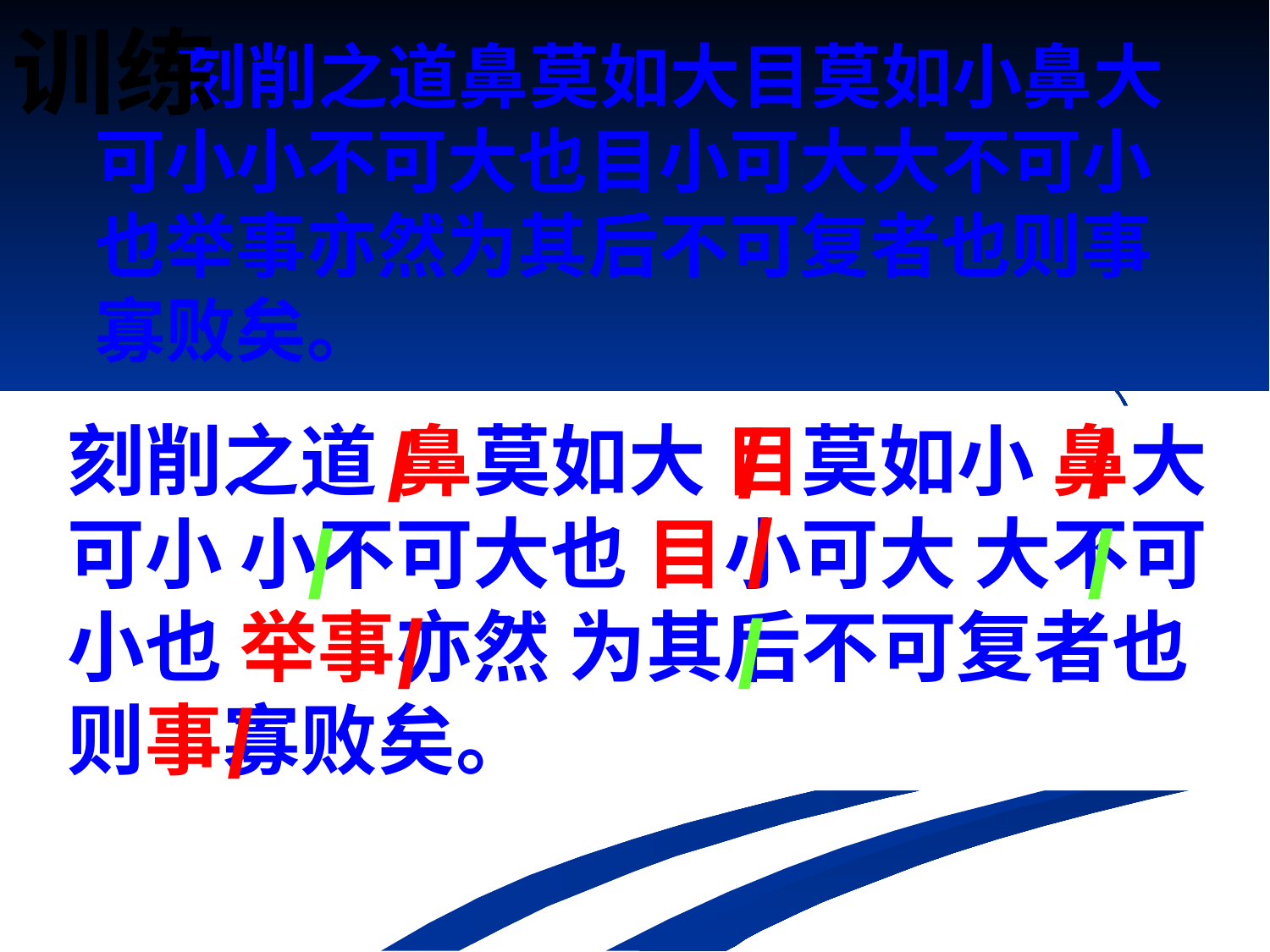

训练
       刻削之道鼻莫如大目莫如小鼻大可小小不可大也目小可大大不可小也举事亦然为其后不可复者也则事寡败矣。
/
/
/
刻削之道 鼻莫如大 目莫如小 鼻大可小 小不可大也 目小可大 大不可小也 举事亦然 为其后不可复者也 则事寡败矣。
/
/
/
/
/
/